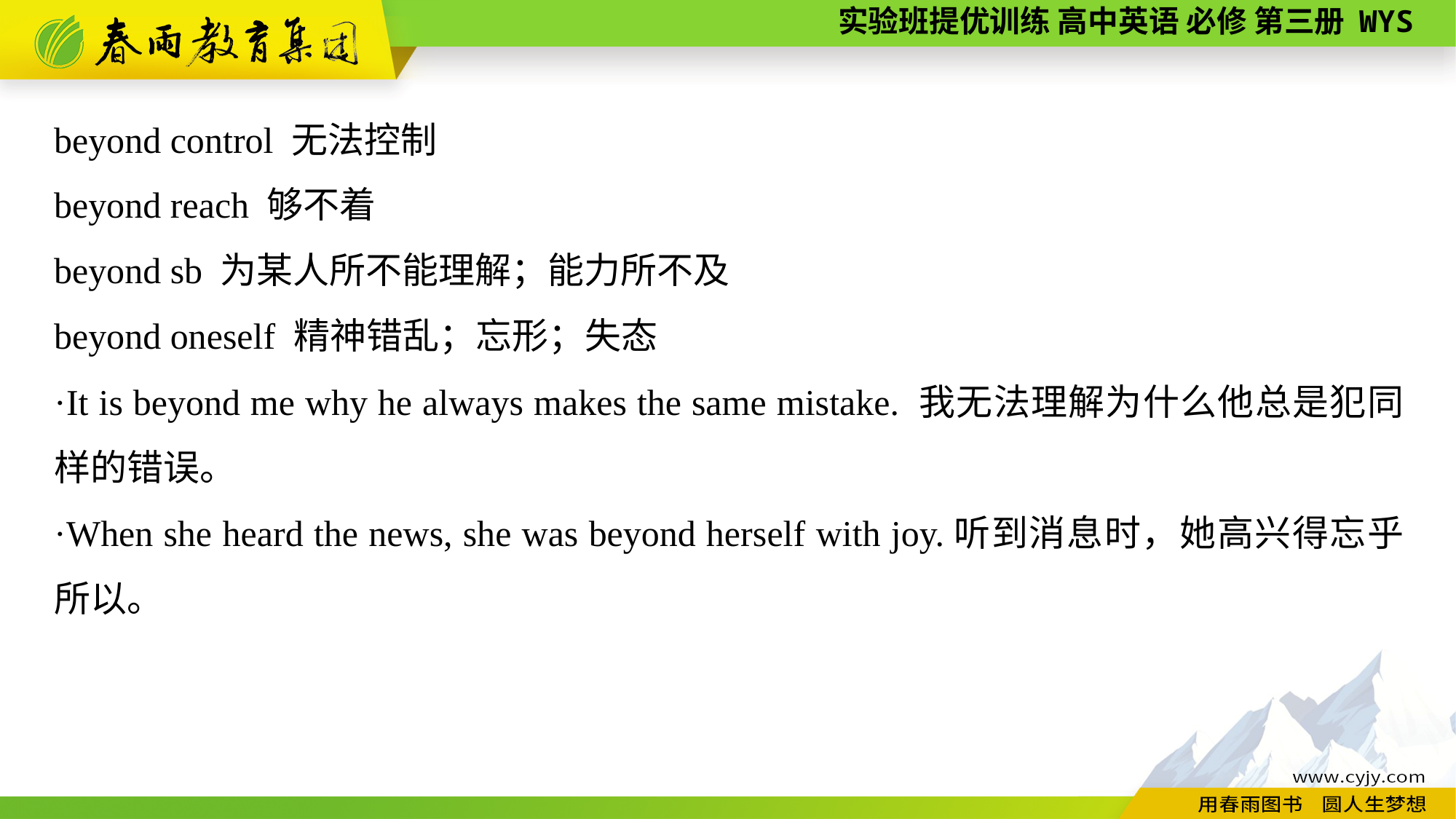

beyond control 无法控制
beyond reach 够不着
beyond sb 为某人所不能理解；能力所不及
beyond oneself 精神错乱；忘形；失态
·It is beyond me why he always makes the same mistake. 我无法理解为什么他总是犯同样的错误。
·When she heard the news, she was beyond herself with joy.听到消息时，她高兴得忘乎所以。